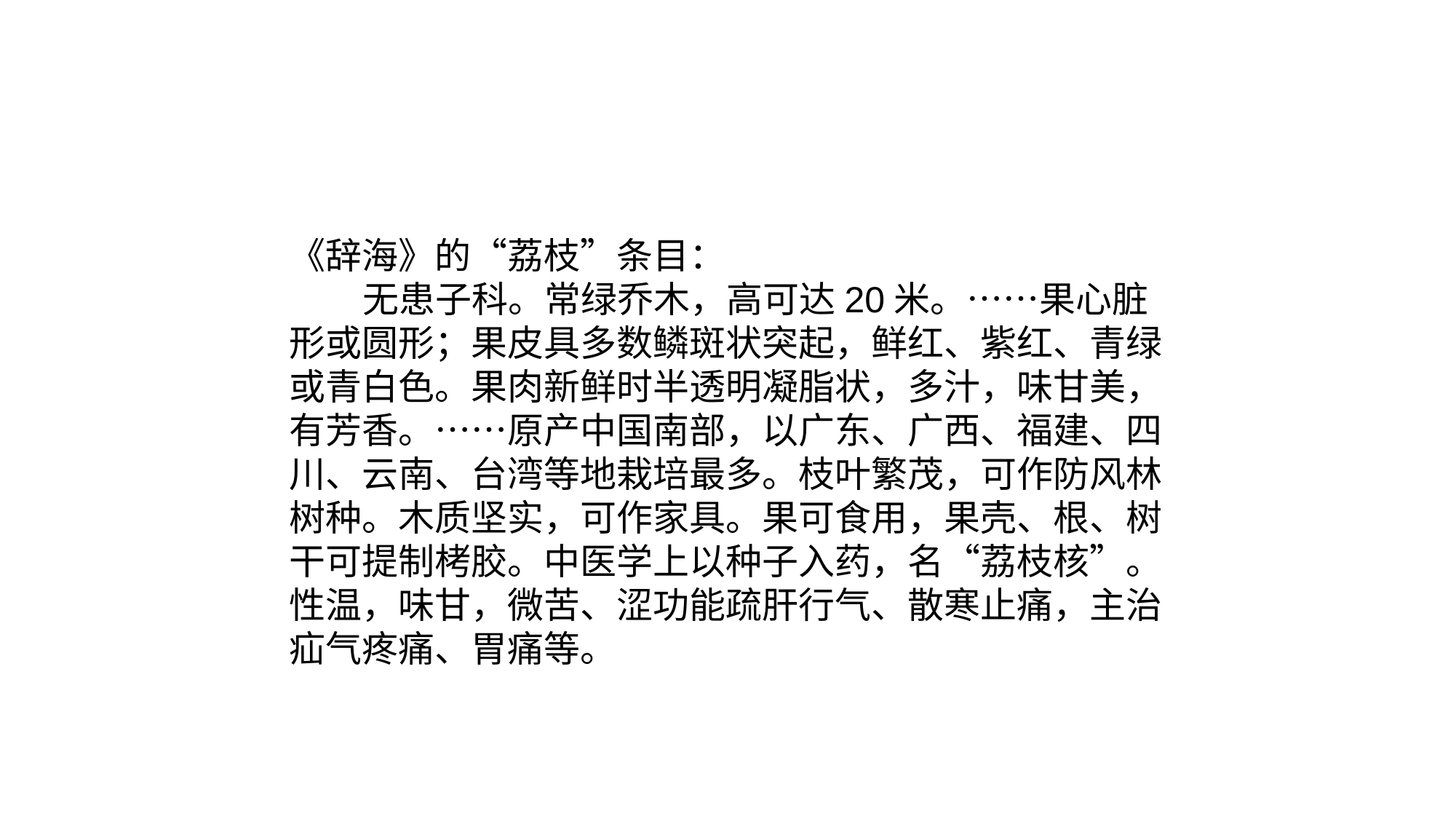

《辞海》的“荔枝”条目：
    无患子科。常绿乔木，高可达20米。……果心脏形或圆形；果皮具多数鳞斑状突起，鲜红、紫红、青绿或青白色。果肉新鲜时半透明凝脂状，多汁，味甘美，有芳香。……原产中国南部，以广东、广西、福建、四川、云南、台湾等地栽培最多。枝叶繁茂，可作防风林树种。木质坚实，可作家具。果可食用，果壳、根、树干可提制栲胶。中医学上以种子入药，名“荔枝核”。性温，味甘，微苦、涩功能疏肝行气、散寒止痛，主治疝气疼痛、胃痛等。